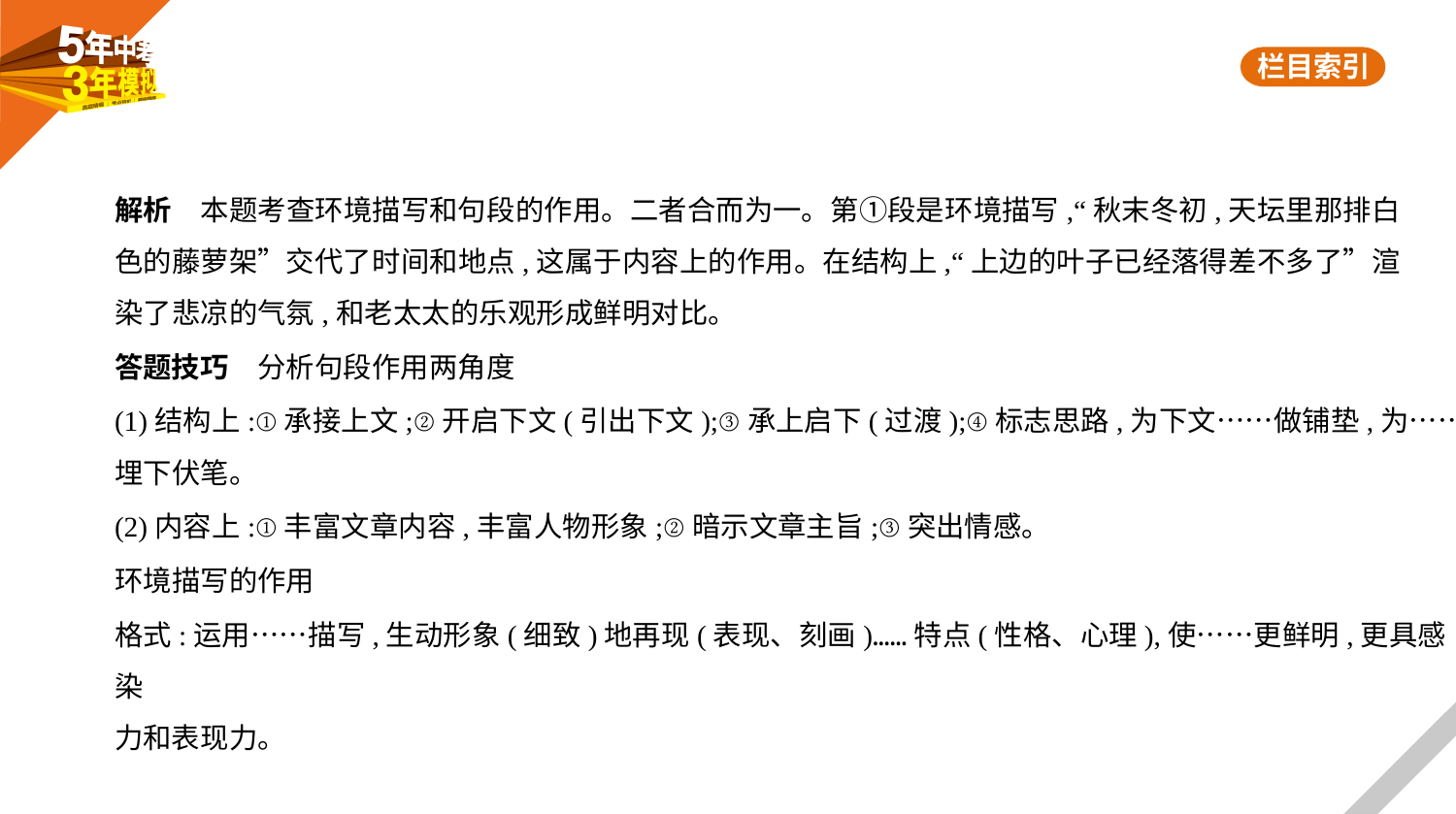

解析　本题考查环境描写和句段的作用。二者合而为一。第①段是环境描写,“秋末冬初,天坛里那排白
色的藤萝架”交代了时间和地点,这属于内容上的作用。在结构上,“上边的叶子已经落得差不多了”渲
染了悲凉的气氛,和老太太的乐观形成鲜明对比。
答题技巧　分析句段作用两角度
(1)结构上:①承接上文;②开启下文(引出下文);③承上启下(过渡);④标志思路,为下文……做铺垫,为……
埋下伏笔。
(2)内容上:①丰富文章内容,丰富人物形象;②暗示文章主旨;③突出情感。
环境描写的作用
格式:运用……描写,生动形象(细致)地再现(表现、刻画)……特点(性格、心理),使……更鲜明,更具感染
力和表现力。